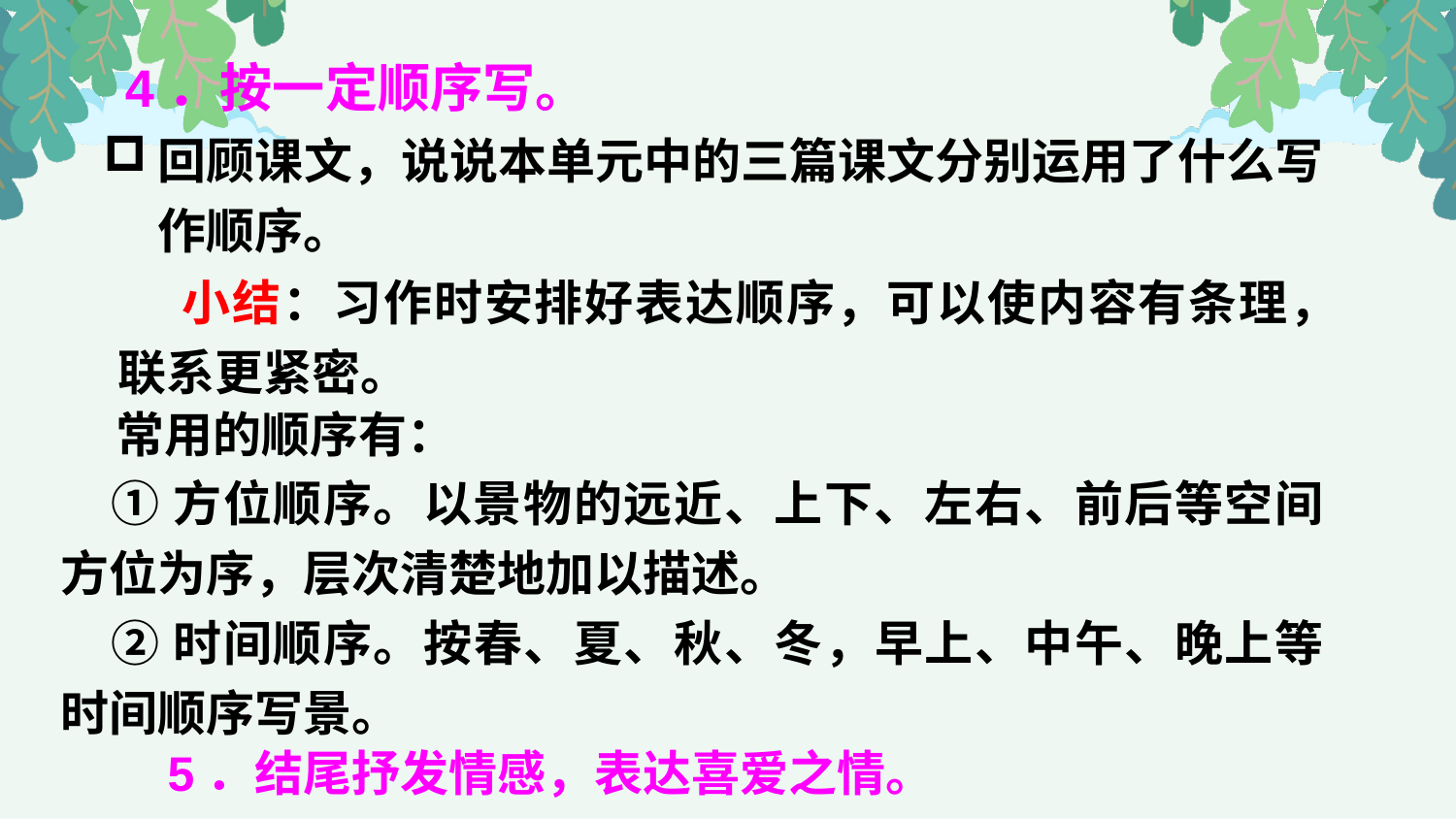

4．按一定顺序写。
回顾课文，说说本单元中的三篇课文分别运用了什么写作顺序。
    小结：习作时安排好表达顺序，可以使内容有条理，联系更紧密。
    常用的顺序有：
    ①方位顺序。以景物的远近、上下、左右、前后等空间方位为序，层次清楚地加以描述。
    ②时间顺序。按春、夏、秋、冬，早上、中午、晚上等时间顺序写景。
5．结尾抒发情感，表达喜爱之情。